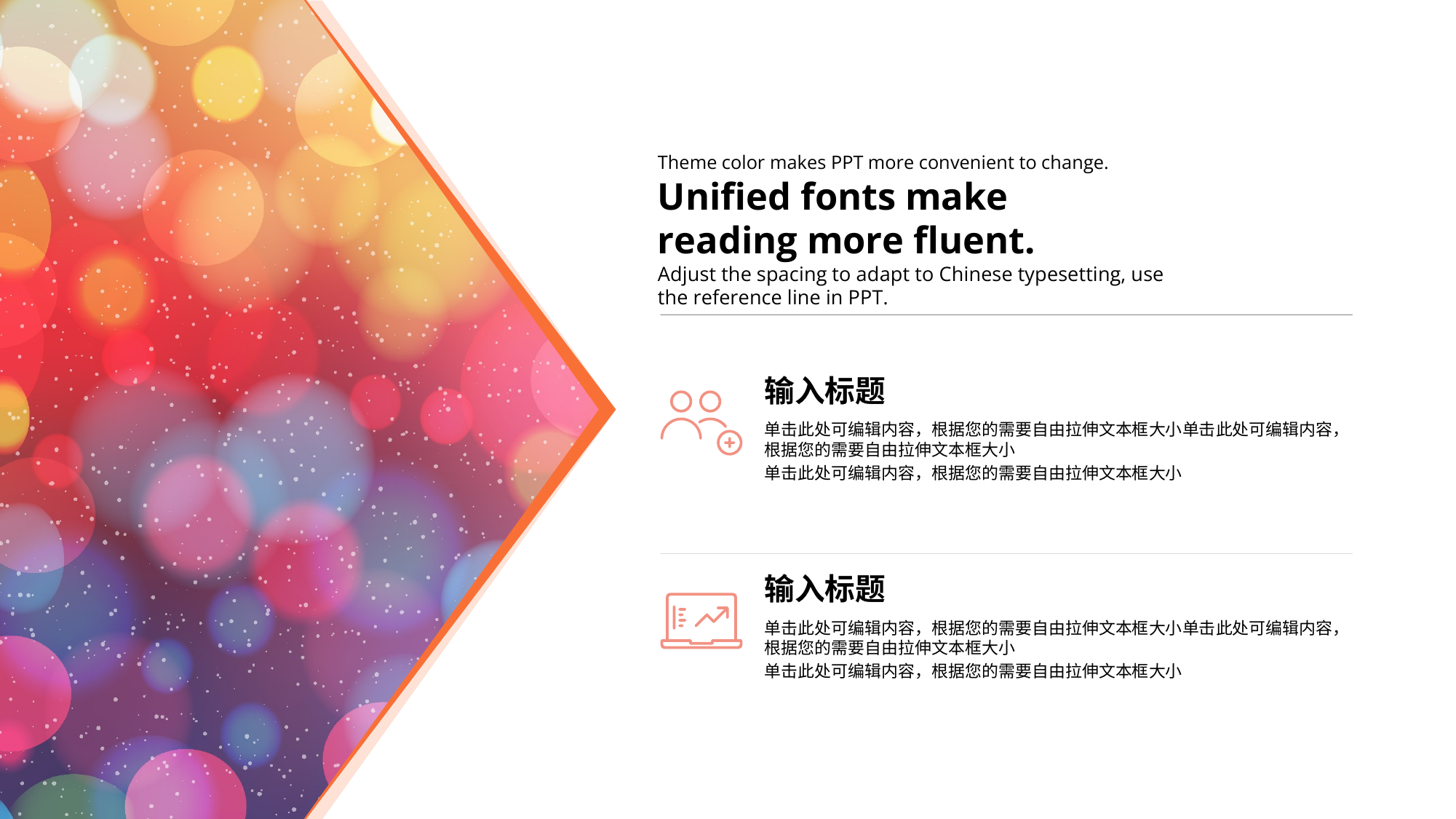

Theme color makes PPT more convenient to change.
Unified fonts make
reading more fluent.
Adjust the spacing to adapt to Chinese typesetting, use the reference line in PPT.
输入标题
单击此处可编辑内容，根据您的需要自由拉伸文本框大小单击此处可编辑内容，根据您的需要自由拉伸文本框大小
单击此处可编辑内容，根据您的需要自由拉伸文本框大小

输入标题
单击此处可编辑内容，根据您的需要自由拉伸文本框大小单击此处可编辑内容，根据您的需要自由拉伸文本框大小
单击此处可编辑内容，根据您的需要自由拉伸文本框大小